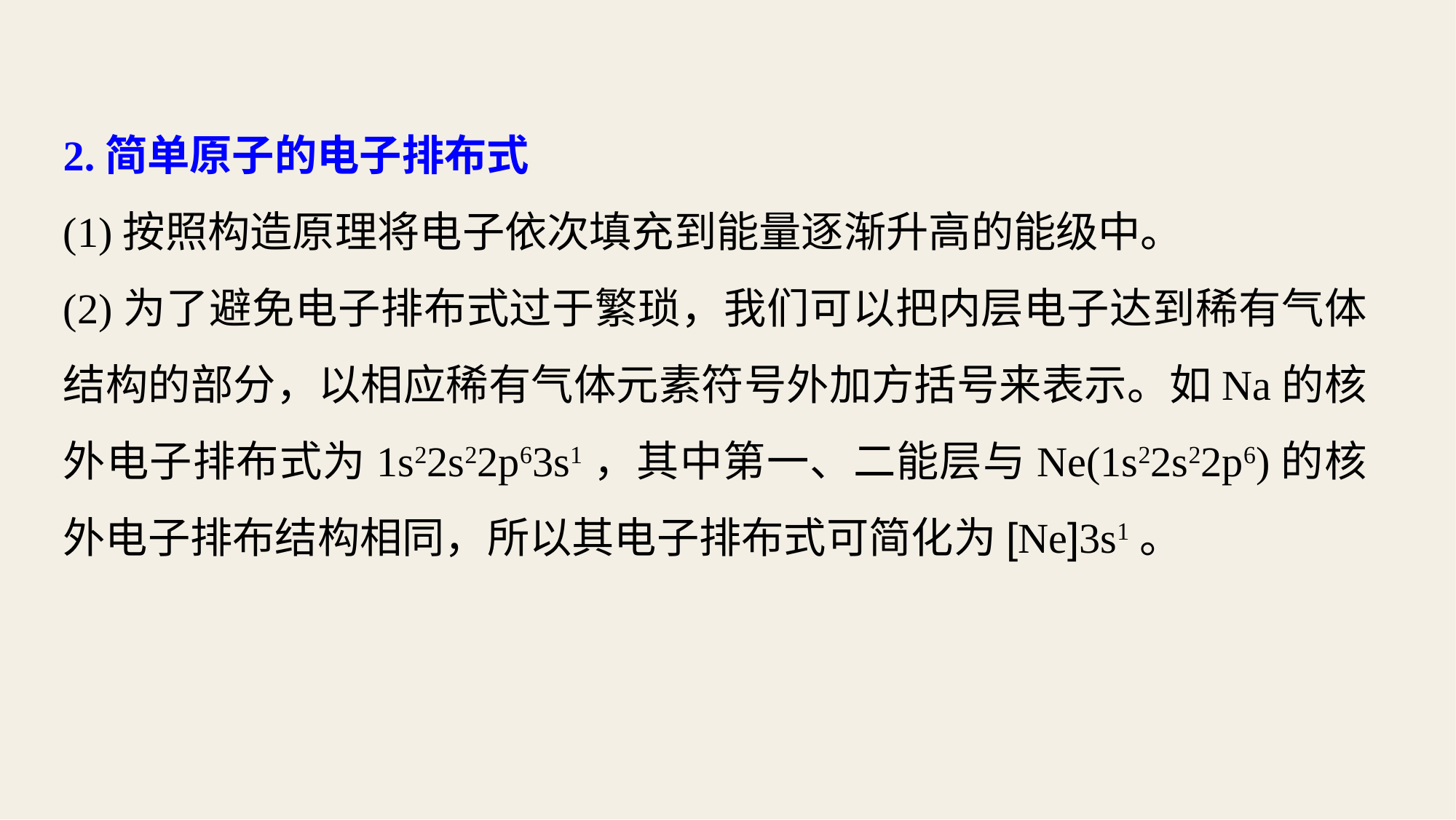

2.简单原子的电子排布式
(1)按照构造原理将电子依次填充到能量逐渐升高的能级中。
(2)为了避免电子排布式过于繁琐，我们可以把内层电子达到稀有气体结构的部分，以相应稀有气体元素符号外加方括号来表示。如Na的核外电子排布式为1s22s22p63s1，其中第一、二能层与Ne(1s22s22p6)的核外电子排布结构相同，所以其电子排布式可简化为[Ne]3s1。